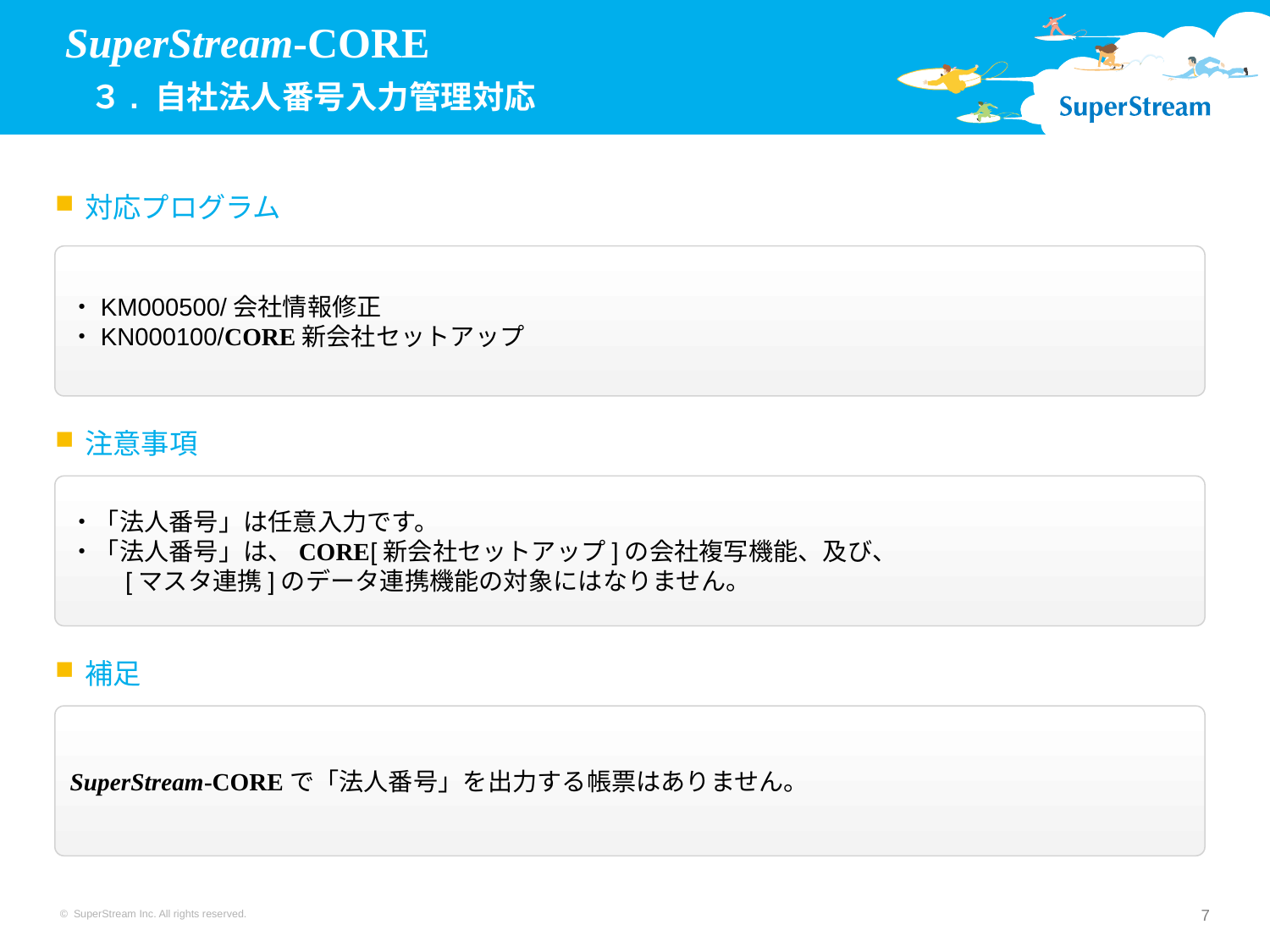

SuperStream-CORE
  ３. 自社法人番号入力管理対応
対応プログラム

・KM000500/会社情報修正
・KN000100/CORE新会社セットアップ
注意事項
・「法人番号」は任意入力です。
・「法人番号」は、CORE[新会社セットアップ]の会社複写機能、及び、
　　[マスタ連携]のデータ連携機能の対象にはなりません。
補足
SuperStream-COREで「法人番号」を出力する帳票はありません。
©  SuperStream Inc. All rights reserved.
7
7